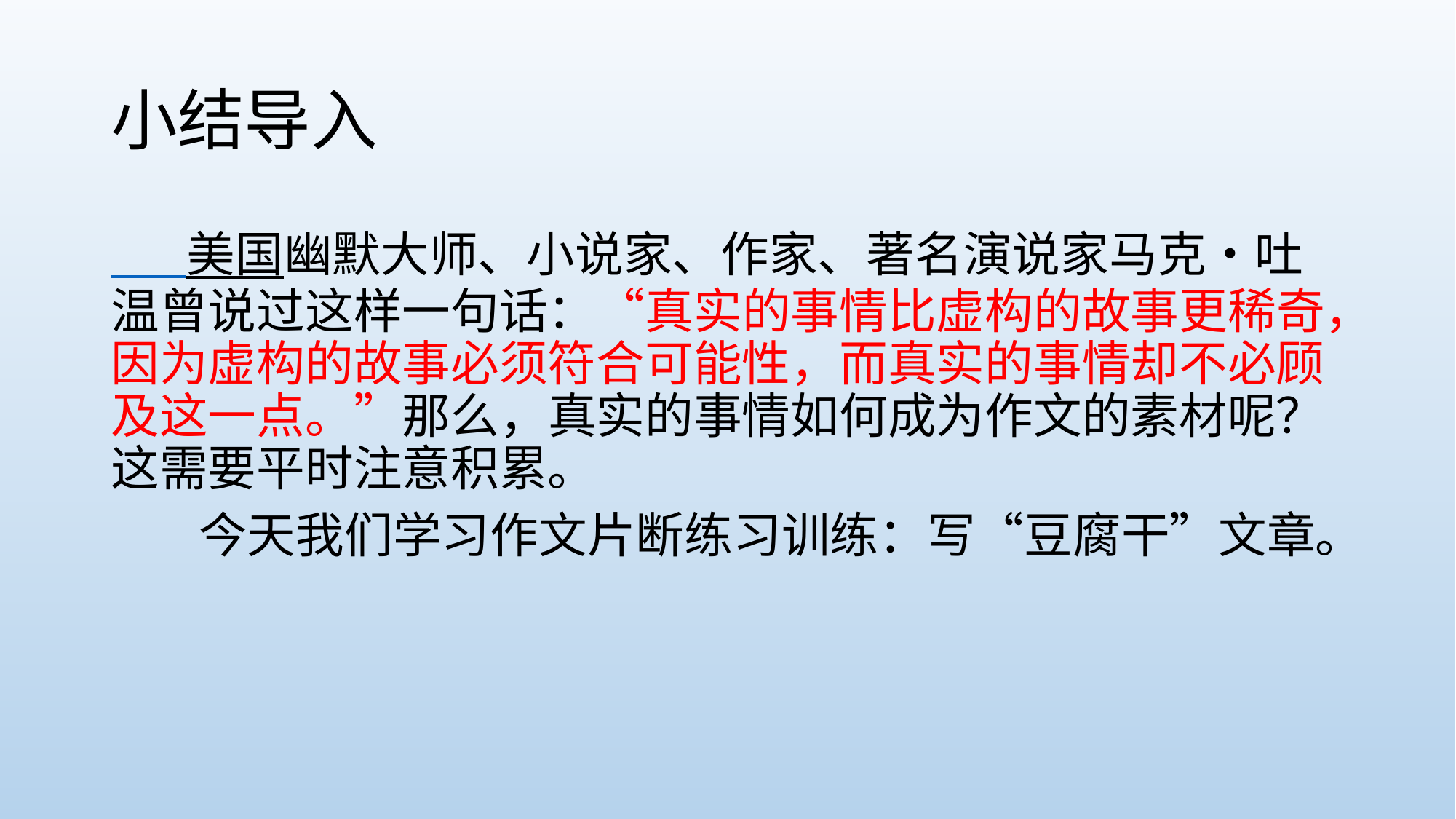

# 小结导入
        美国幽默大师、小说家、作家、著名演说家马克•吐温曾说过这样一句话：“真实的事情比虚构的故事更稀奇，因为虚构的故事必须符合可能性，而真实的事情却不必顾及这一点。”那么，真实的事情如何成为作文的素材呢？这需要平时注意积累。
       今天我们学习作文片断练习训练：写“豆腐干”文章。